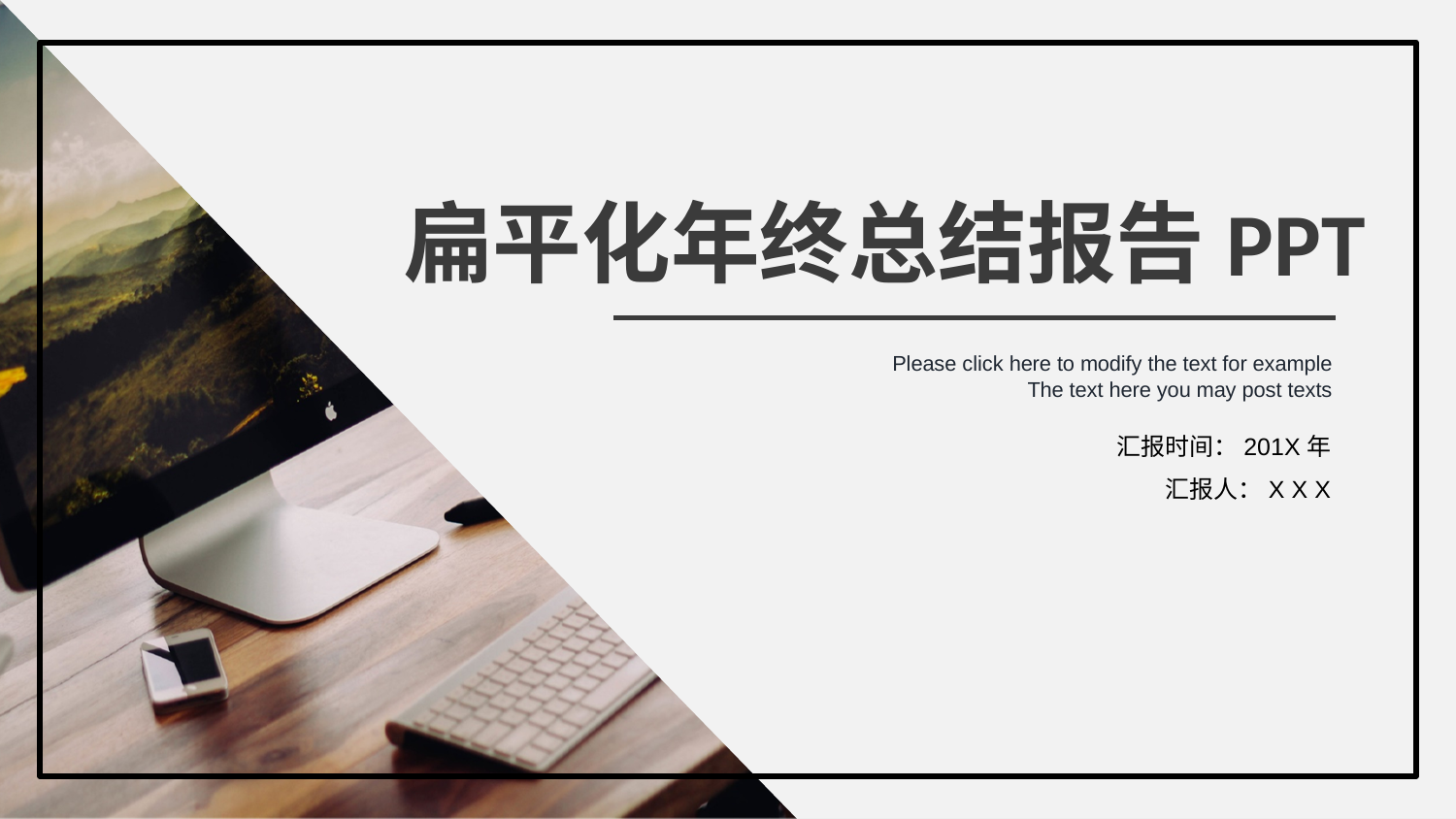

扁平化年终总结报告PPT
Please click here to modify the text for example
The text here you may post texts
汇报时间：201X年
汇报人：X X X